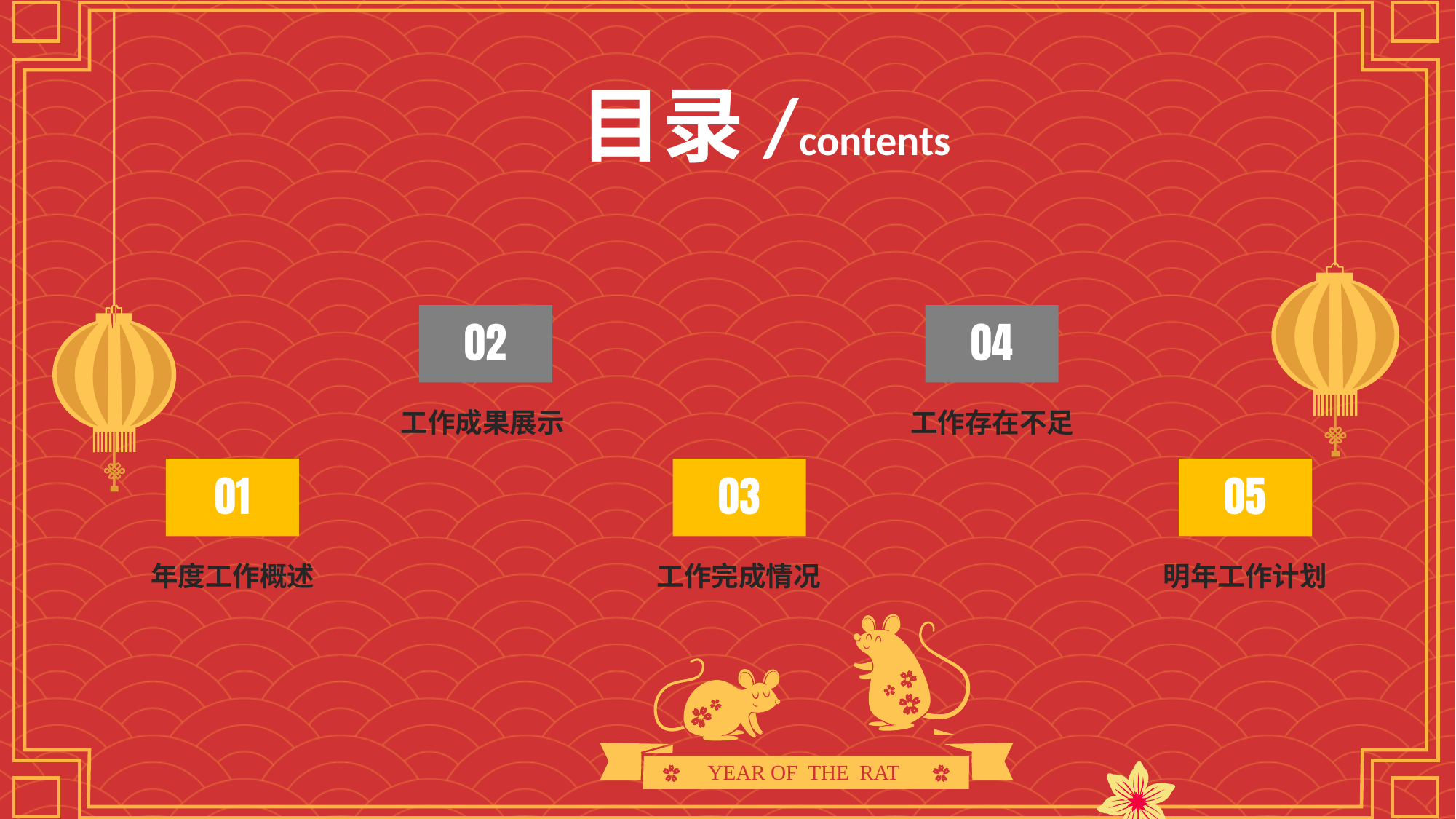

目录/contents
02
04
工作成果展示
工作存在不足
01
03
05
年度工作概述
工作完成情况
明年工作计划

YEAR OF  THE  RAT